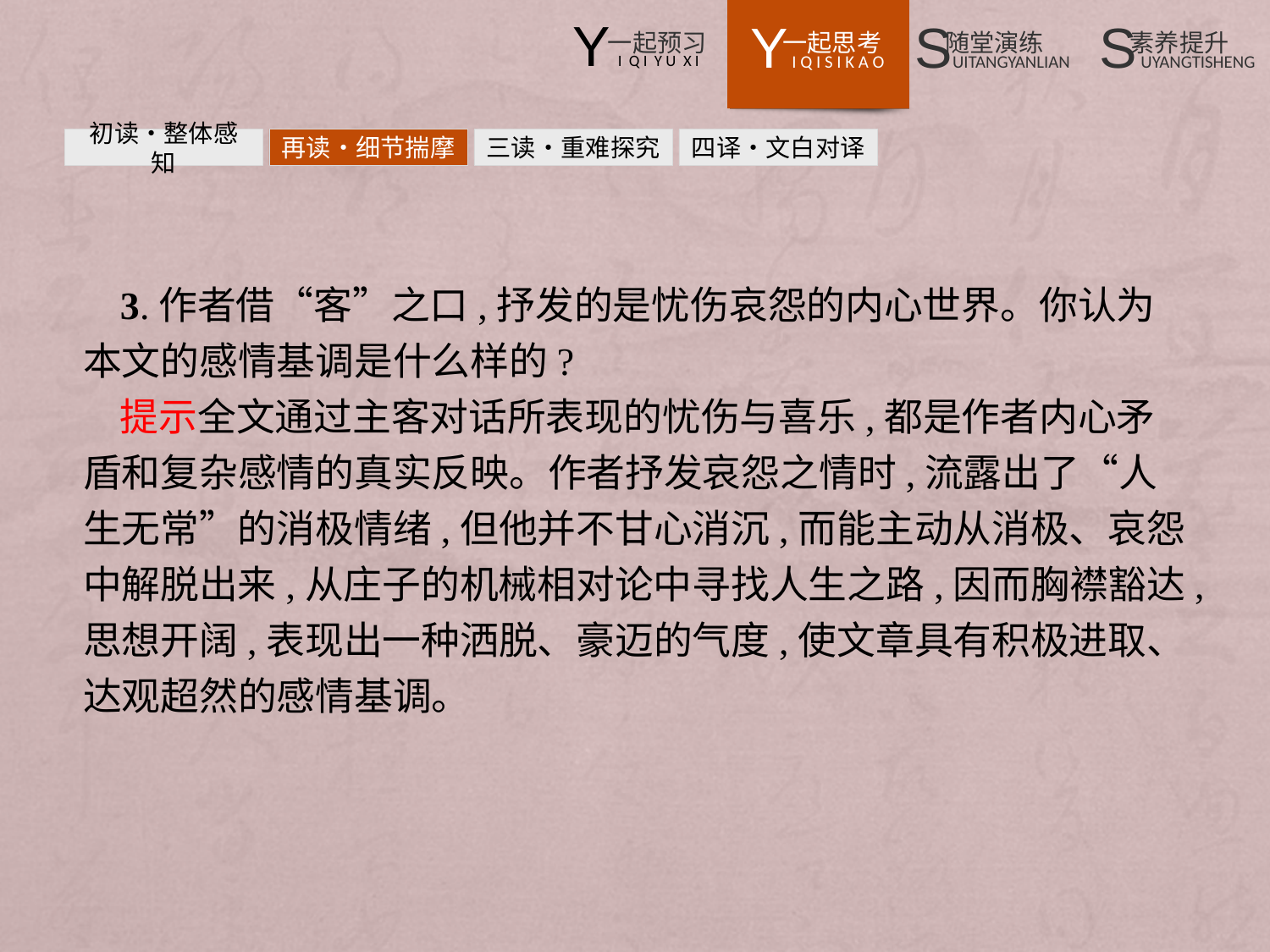

初读•整体感知
再读•细节揣摩
三读•重难探究
四译•文白对译
3.作者借“客”之口,抒发的是忧伤哀怨的内心世界。你认为本文的感情基调是什么样的?
提示全文通过主客对话所表现的忧伤与喜乐,都是作者内心矛盾和复杂感情的真实反映。作者抒发哀怨之情时,流露出了“人生无常”的消极情绪,但他并不甘心消沉,而能主动从消极、哀怨中解脱出来,从庄子的机械相对论中寻找人生之路,因而胸襟豁达,思想开阔,表现出一种洒脱、豪迈的气度,使文章具有积极进取、达观超然的感情基调。